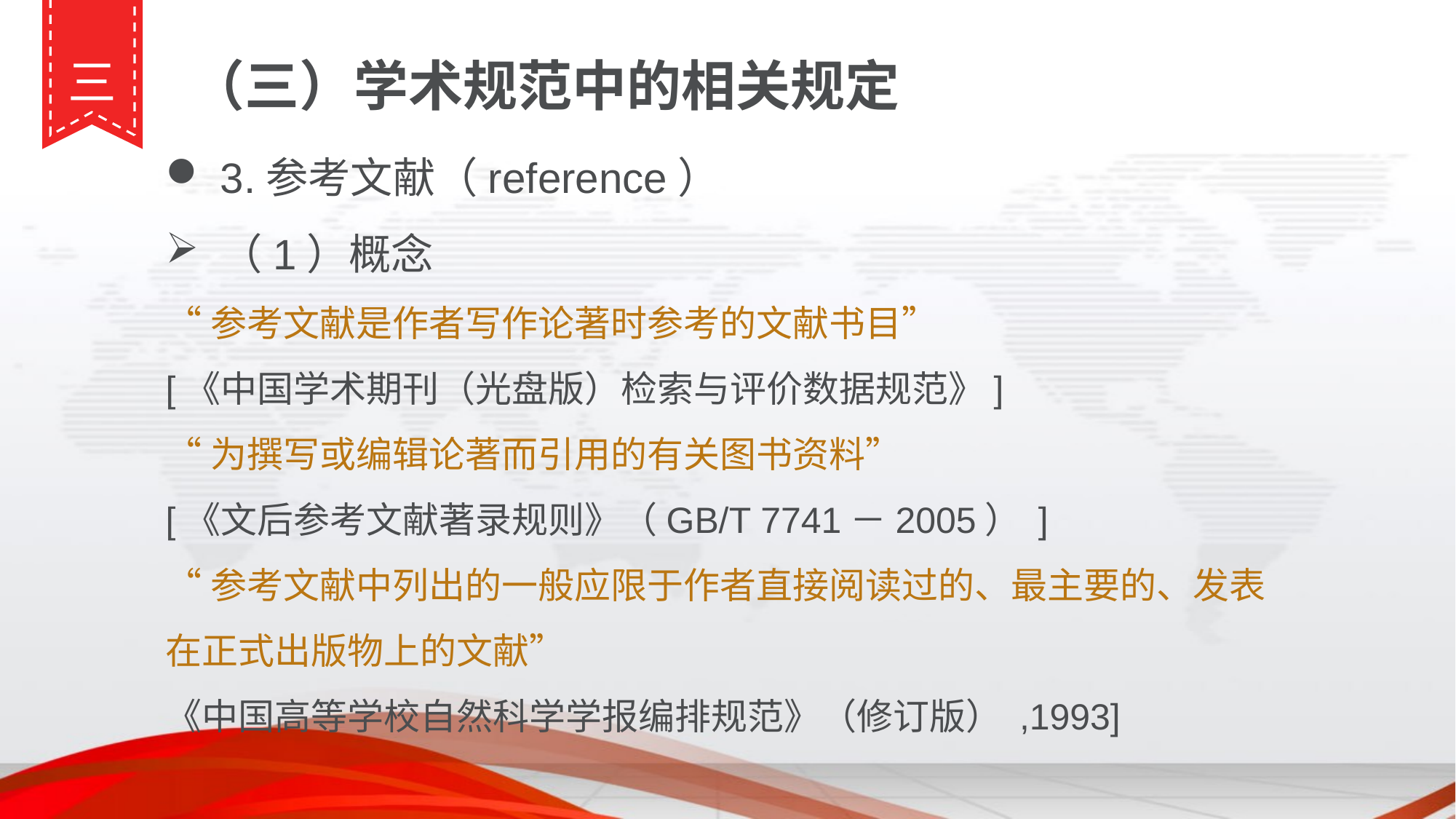

三
（三）学术规范中的相关规定
3.参考文献（reference）
（1）概念
“参考文献是作者写作论著时参考的文献书目”
[《中国学术期刊（光盘版）检索与评价数据规范》]
“为撰写或编辑论著而引用的有关图书资料”
[《文后参考文献著录规则》（GB/T 7741－2005） ]
“参考文献中列出的一般应限于作者直接阅读过的、最主要的、发表在正式出版物上的文献”
《中国高等学校自然科学学报编排规范》（修订版） ,1993]